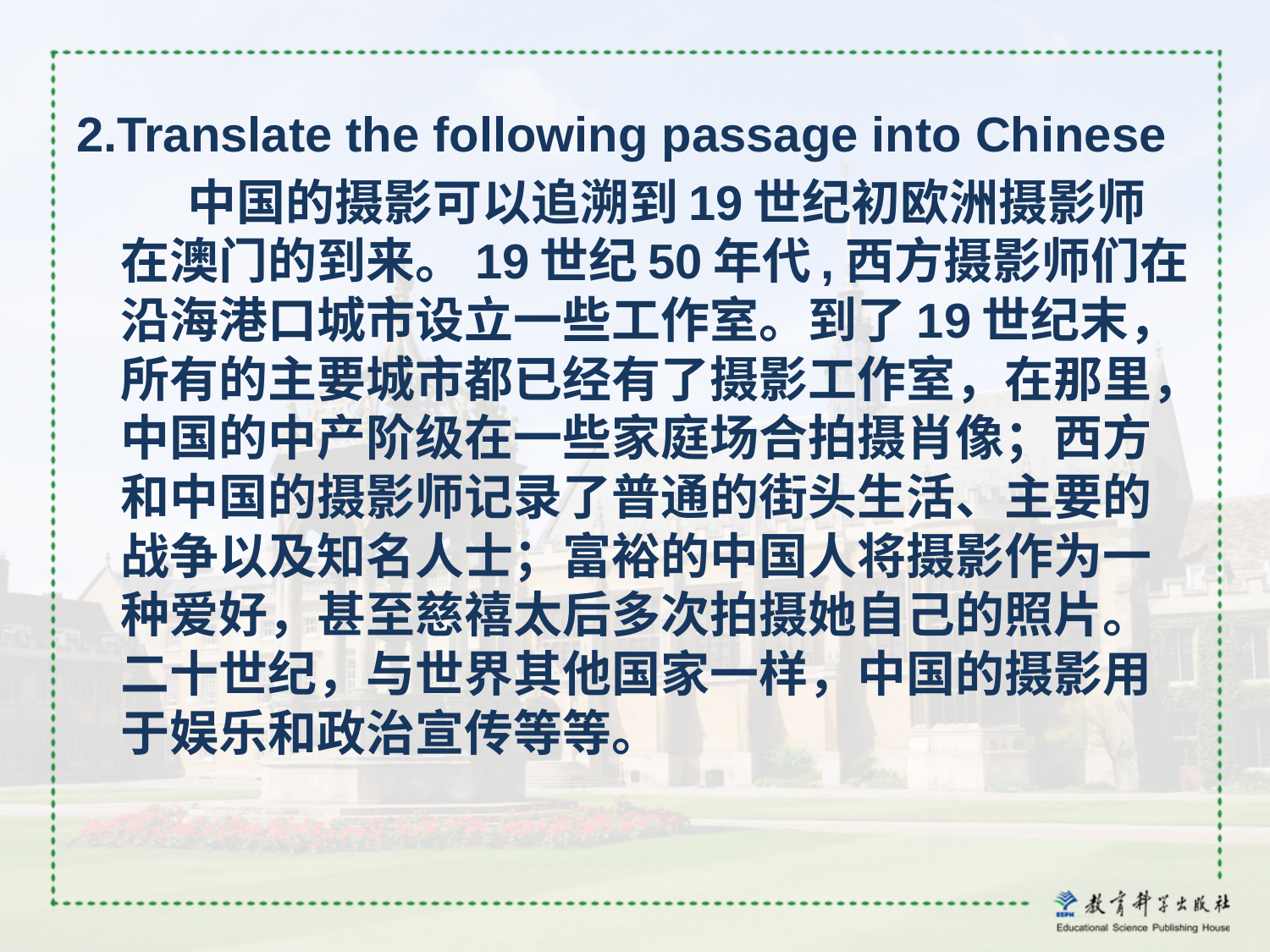

2.Translate the following passage into Chinese
         中国的摄影可以追溯到19世纪初欧洲摄影师在澳门的到来。19世纪50年代,西方摄影师们在沿海港口城市设立一些工作室。到了19世纪末，所有的主要城市都已经有了摄影工作室，在那里，中国的中产阶级在一些家庭场合拍摄肖像；西方和中国的摄影师记录了普通的街头生活、主要的战争以及知名人士；富裕的中国人将摄影作为一种爱好，甚至慈禧太后多次拍摄她自己的照片。二十世纪，与世界其他国家一样，中国的摄影用于娱乐和政治宣传等等。